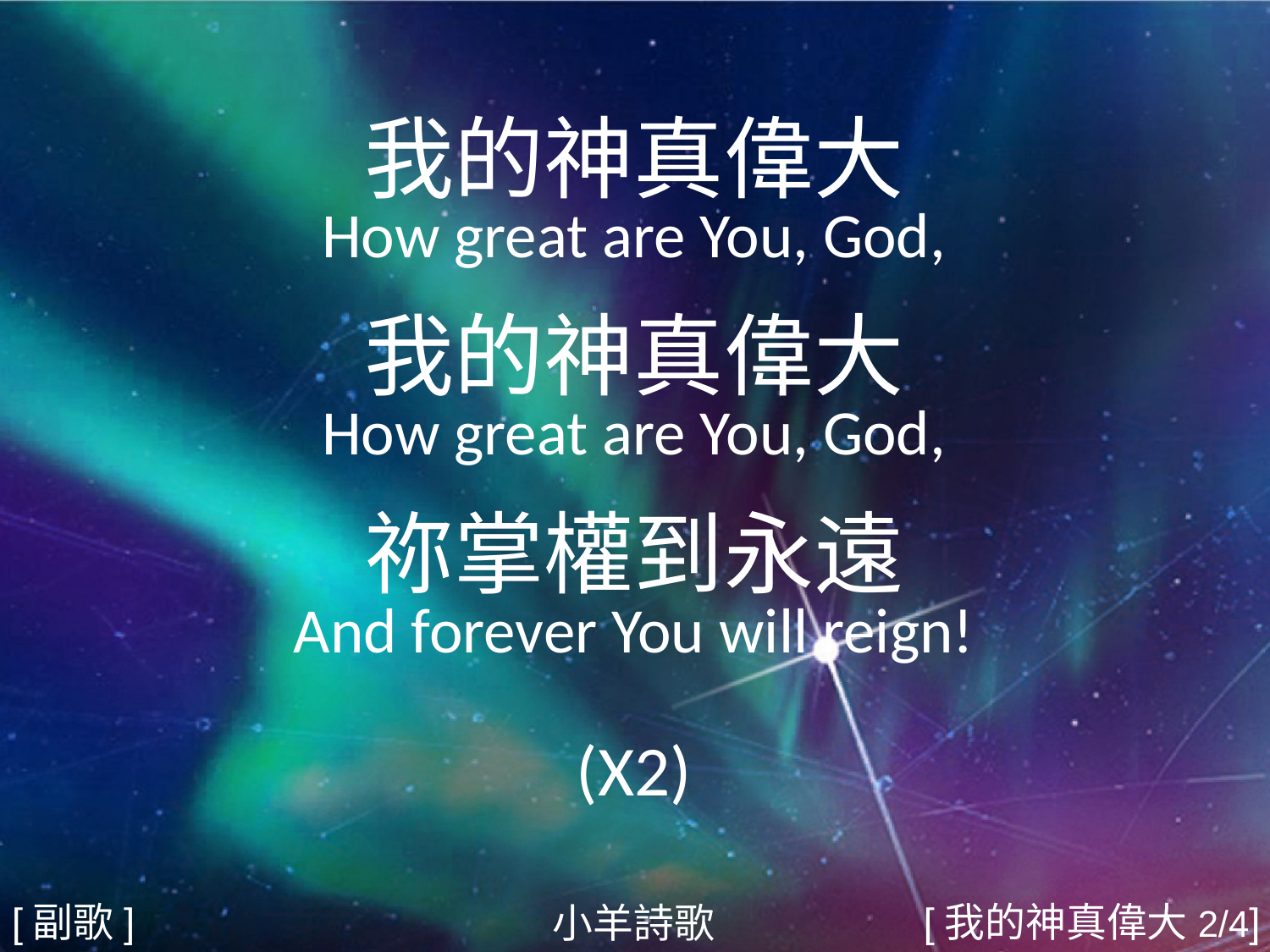

我的神真偉大
How great are You, God,

我的神真偉大
How great are You, God,

祢掌權到永遠
And forever You will reign!

(X2)

#

[副歌]
[我的神真偉大2/4]
小羊詩歌